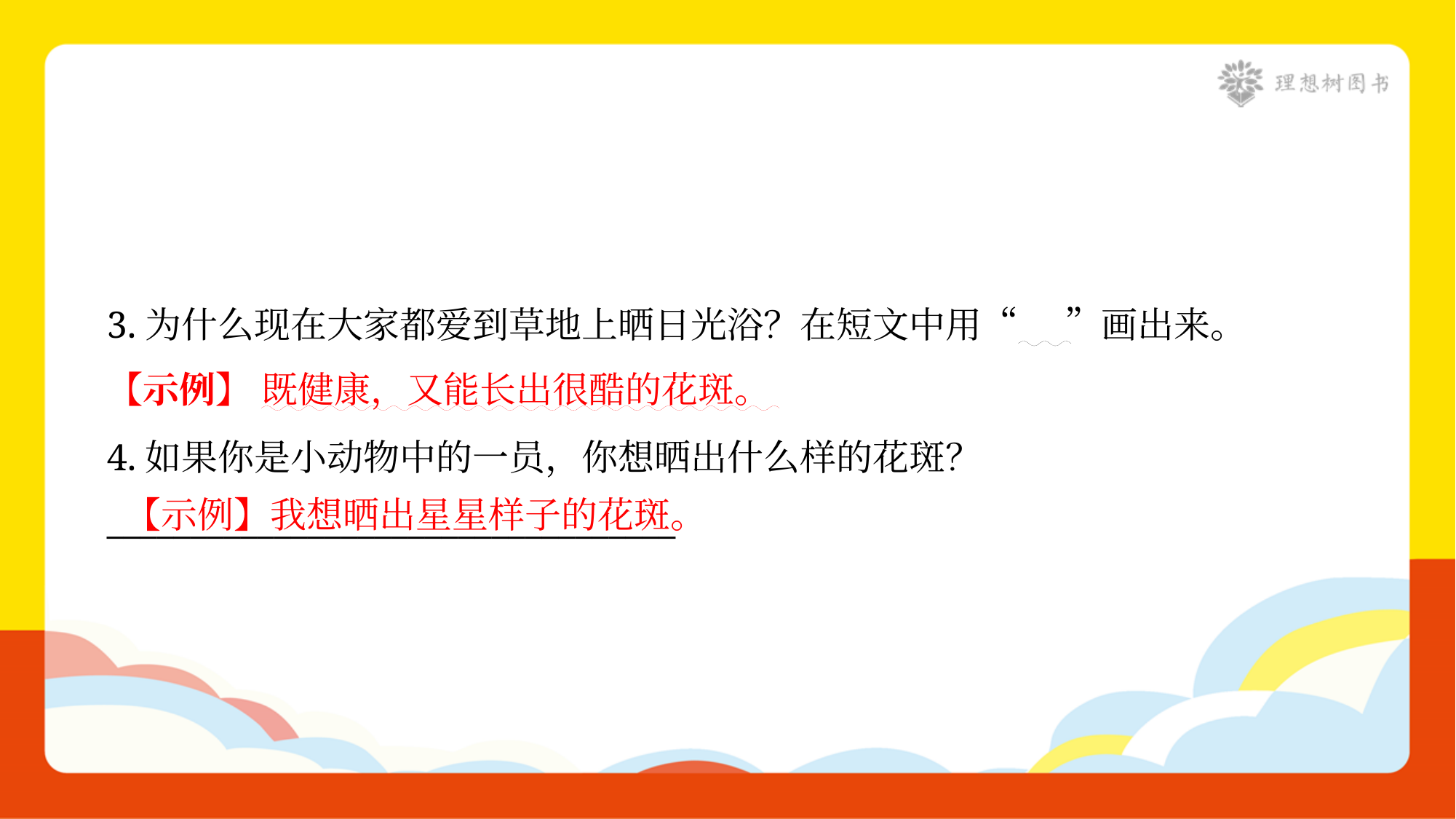

3.为什么现在大家都爱到草地上晒日光浴？在短文中用“     ”画出来。
【示例】 既健康，又能长出很酷的花斑。
4.如果你是小动物中的一员，你想晒出什么样的花斑？
__________________________________
【示例】我想晒出星星样子的花斑。